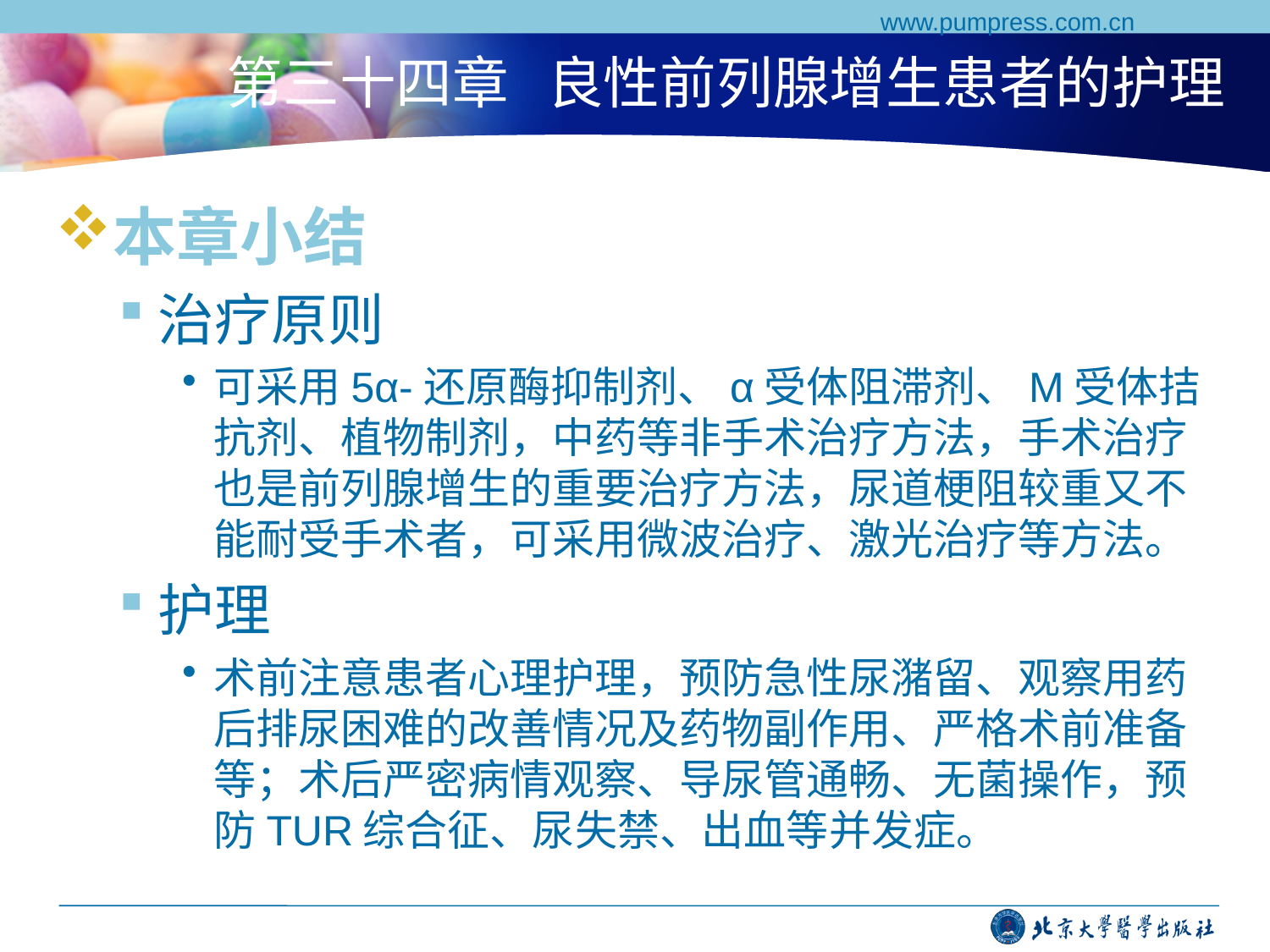

www.pumpress.com.cn
# 第三十四章   良性前列腺增生患者的护理
本章小结
治疗原则
可采用5α-还原酶抑制剂、α受体阻滞剂、M受体拮抗剂、植物制剂，中药等非手术治疗方法，手术治疗也是前列腺增生的重要治疗方法，尿道梗阻较重又不能耐受手术者，可采用微波治疗、激光治疗等方法。
护理
术前注意患者心理护理，预防急性尿潴留、观察用药后排尿困难的改善情况及药物副作用、严格术前准备等；术后严密病情观察、导尿管通畅、无菌操作，预防TUR综合征、尿失禁、出血等并发症。